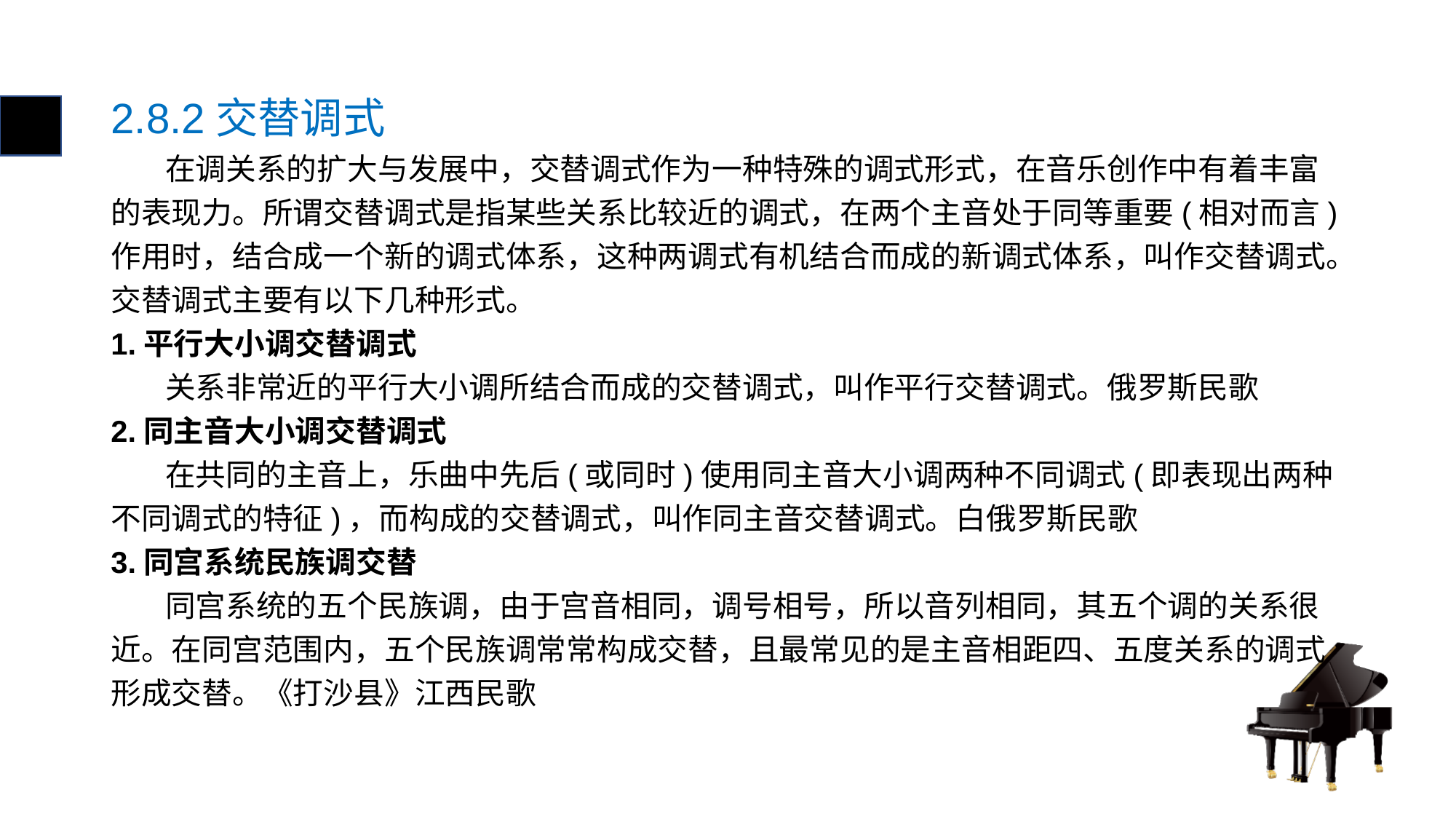

# 2.8.2交替调式
       在调关系的扩大与发展中，交替调式作为一种特殊的调式形式，在音乐创作中有着丰富的表现力。所谓交替调式是指某些关系比较近的调式，在两个主音处于同等重要(相对而言)作用时，结合成一个新的调式体系，这种两调式有机结合而成的新调式体系，叫作交替调式。
交替调式主要有以下几种形式。
1.平行大小调交替调式
       关系非常近的平行大小调所结合而成的交替调式，叫作平行交替调式。俄罗斯民歌
2.同主音大小调交替调式
       在共同的主音上，乐曲中先后(或同时)使用同主音大小调两种不同调式(即表现出两种不同调式的特征)，而构成的交替调式，叫作同主音交替调式。白俄罗斯民歌
3.同宫系统民族调交替
       同宫系统的五个民族调，由于宫音相同，调号相号，所以音列相同，其五个调的关系很近。在同宫范围内，五个民族调常常构成交替，且最常见的是主音相距四、五度关系的调式形成交替。《打沙县》江西民歌